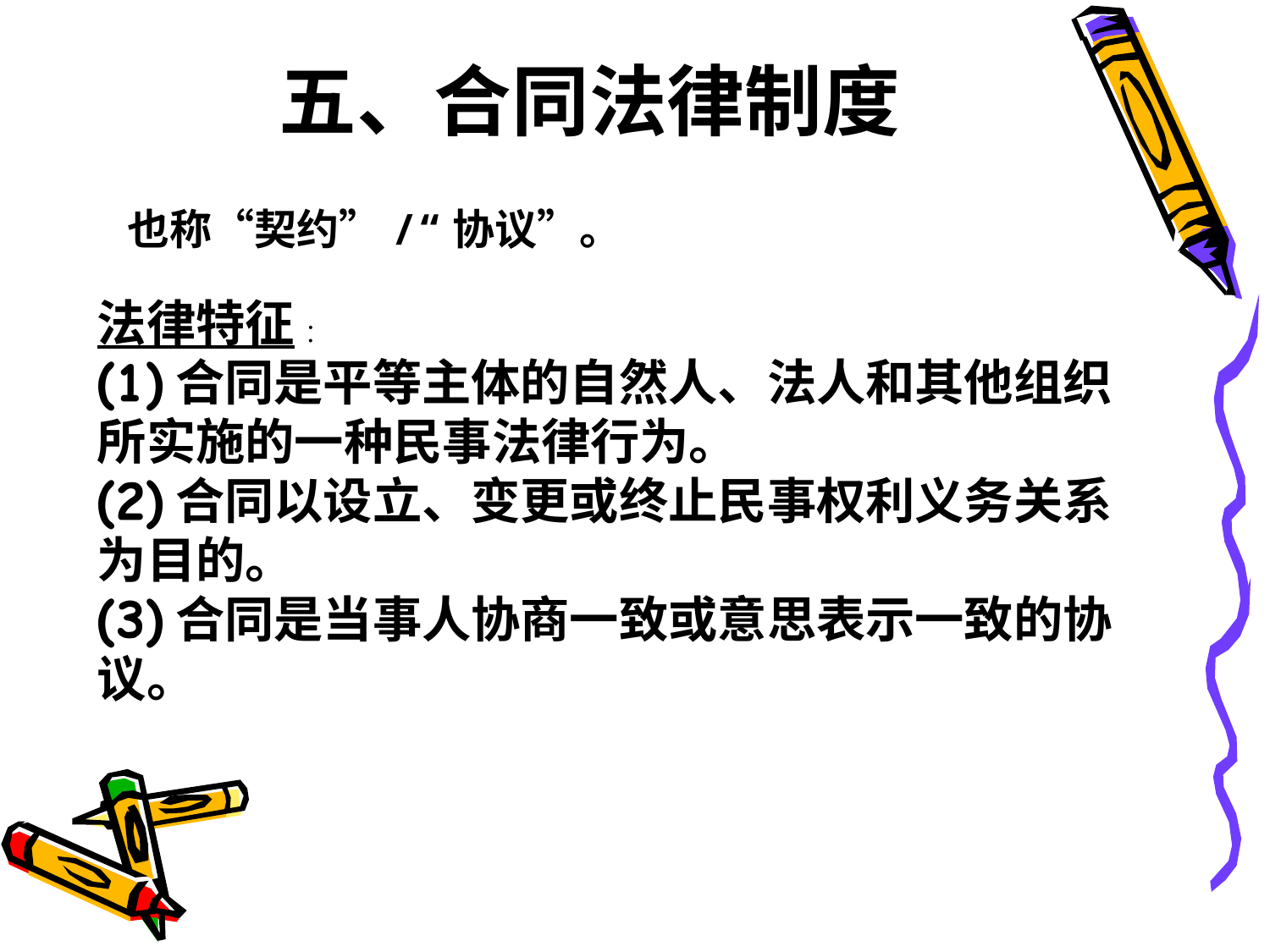

五、合同法律制度
也称“契约”/“协议”。
法律特征:
(1)合同是平等主体的自然人、法人和其他组织所实施的一种民事法律行为。
(2)合同以设立、变更或终止民事权利义务关系为目的。
(3)合同是当事人协商一致或意思表示一致的协议。